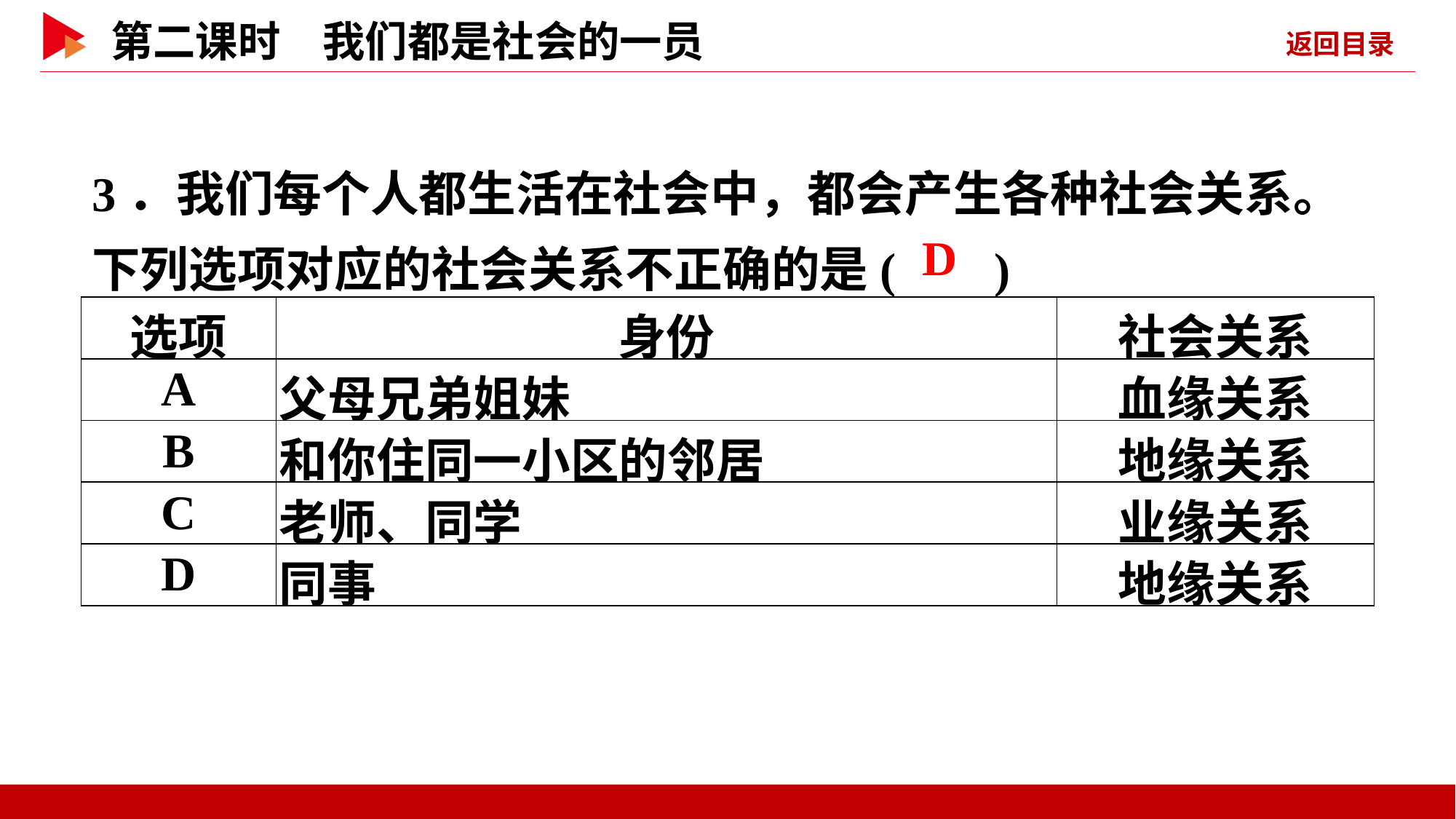

3．我们每个人都生活在社会中，都会产生各种社会关系。下列选项对应的社会关系不正确的是(        )
   D
| 选项 | 身份 | 社会关系 |
| --- | --- | --- |
| A | 父母兄弟姐妹 | 血缘关系 |
| B | 和你住同一小区的邻居 | 地缘关系 |
| C | 老师、同学 | 业缘关系 |
| D | 同事 | 地缘关系 |